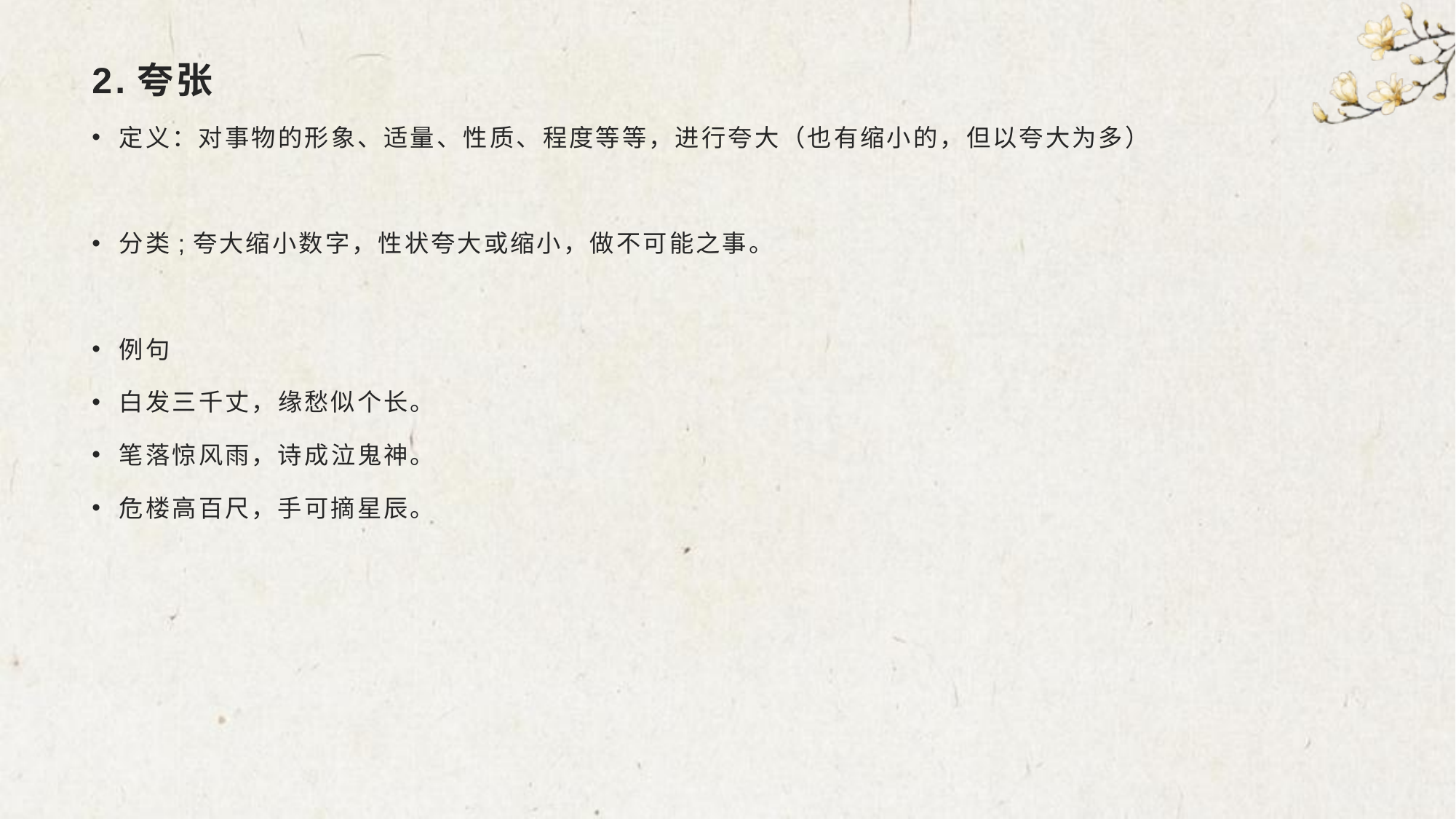

# 2.夸张
定义：对事物的形象、适量、性质、程度等等，进行夸大（也有缩小的，但以夸大为多）

分类;夸大缩小数字，性状夸大或缩小，做不可能之事。

例句
白发三千丈，缘愁似个长。
笔落惊风雨，诗成泣鬼神。
危楼高百尺，手可摘星辰。